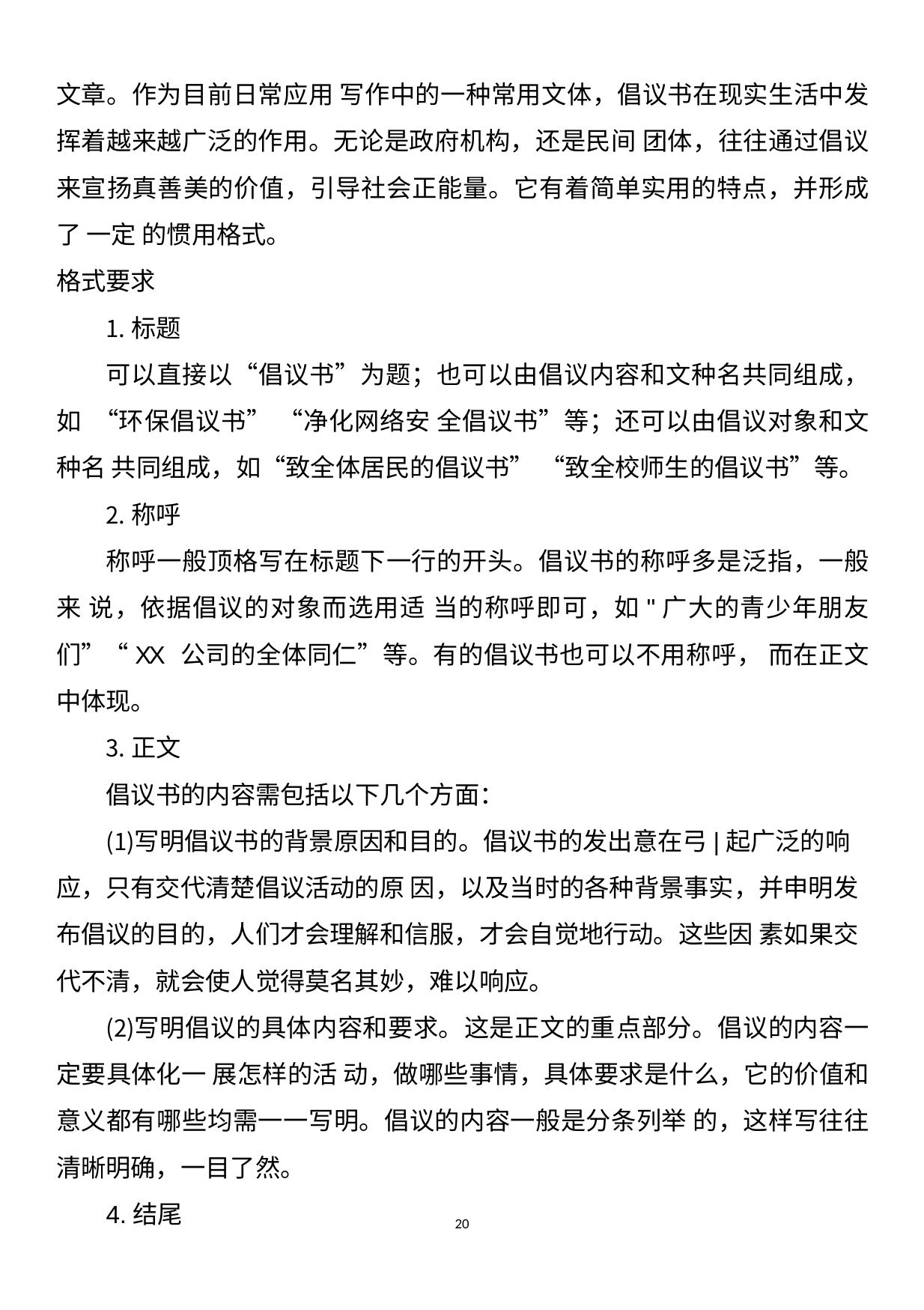

文章。作为目前日常应用 写作中的一种常用文体，倡议书在现实生活中发 挥着越来越广泛的作用。无论是政府机构，还是民间 团体，往往通过倡议 来宣扬真善美的价值，引导社会正能量。它有着简单实用的特点，并形成了 一定 的惯用格式。
格式要求
标题
可以直接以“倡议书”为题；也可以由倡议内容和文种名共同组成，如  “环保倡议书” “净化网络安 全倡议书”等；还可以由倡议对象和文种名 共同组成，如“致全体居民的倡议书” “致全校师生的倡议书”等。
称呼
称呼一般顶格写在标题下一行的开头。倡议书的称呼多是泛指，一般来 说，依据倡议的对象而选用适 当的称呼即可，如"广大的青少年朋友们”“XX  公司的全体同仁”等。有的倡议书也可以不用称呼， 而在正文中体现。
正文
倡议书的内容需包括以下几个方面：
写明倡议书的背景原因和目的。倡议书的发出意在弓|起广泛的响 应，只有交代清楚倡议活动的原 因，以及当时的各种背景事实，并申明发 布倡议的目的，人们才会理解和信服，才会自觉地行动。这些因 素如果交 代不清，就会使人觉得莫名其妙，难以响应。
写明倡议的具体内容和要求。这是正文的重点部分。倡议的内容一 定要具体化一 展怎样的活 动，做哪些事情，具体要求是什么，它的价值和 意义都有哪些均需一一写明。倡议的内容一般是分条列举 的，这样写往往 清晰明确，一目了然。
4.结尾
20